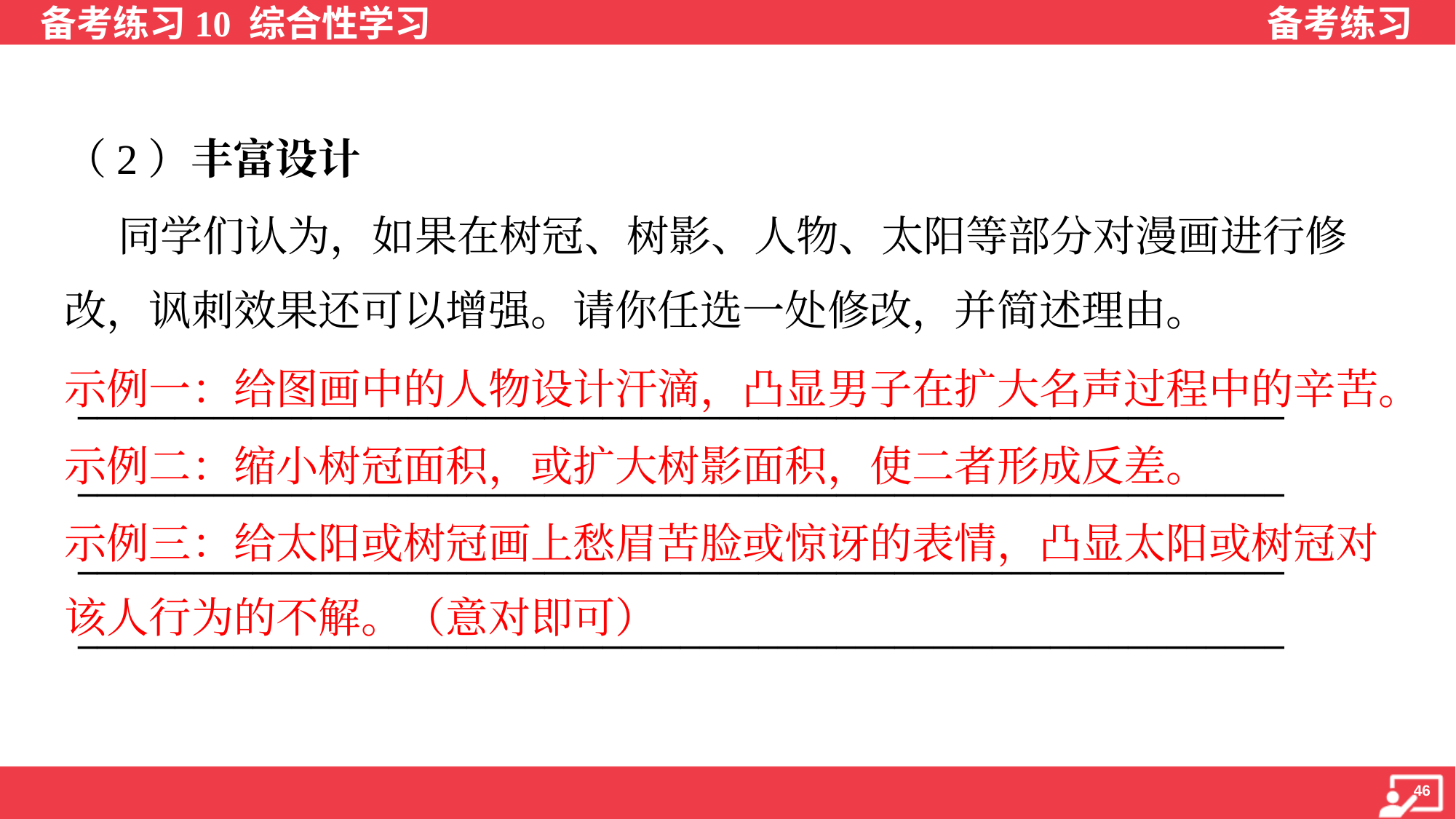

（2）丰富设计
    同学们认为，如果在树冠、树影、人物、太阳等部分对漫画进行修
改，讽刺效果还可以增强。请你任选一处修改，并简述理由。
示例一：给图画中的人物设计汗滴，凸显男子在扩大名声过程中的辛苦。
示例二：缩小树冠面积，或扩大树影面积，使二者形成反差。
示例三：给太阳或树冠画上愁眉苦脸或惊讶的表情，凸显太阳或树冠对
该人行为的不解。（意对即可）
______________________________________________________________
______________________________________________________________
______________________________________________________________
______________________________________________________________